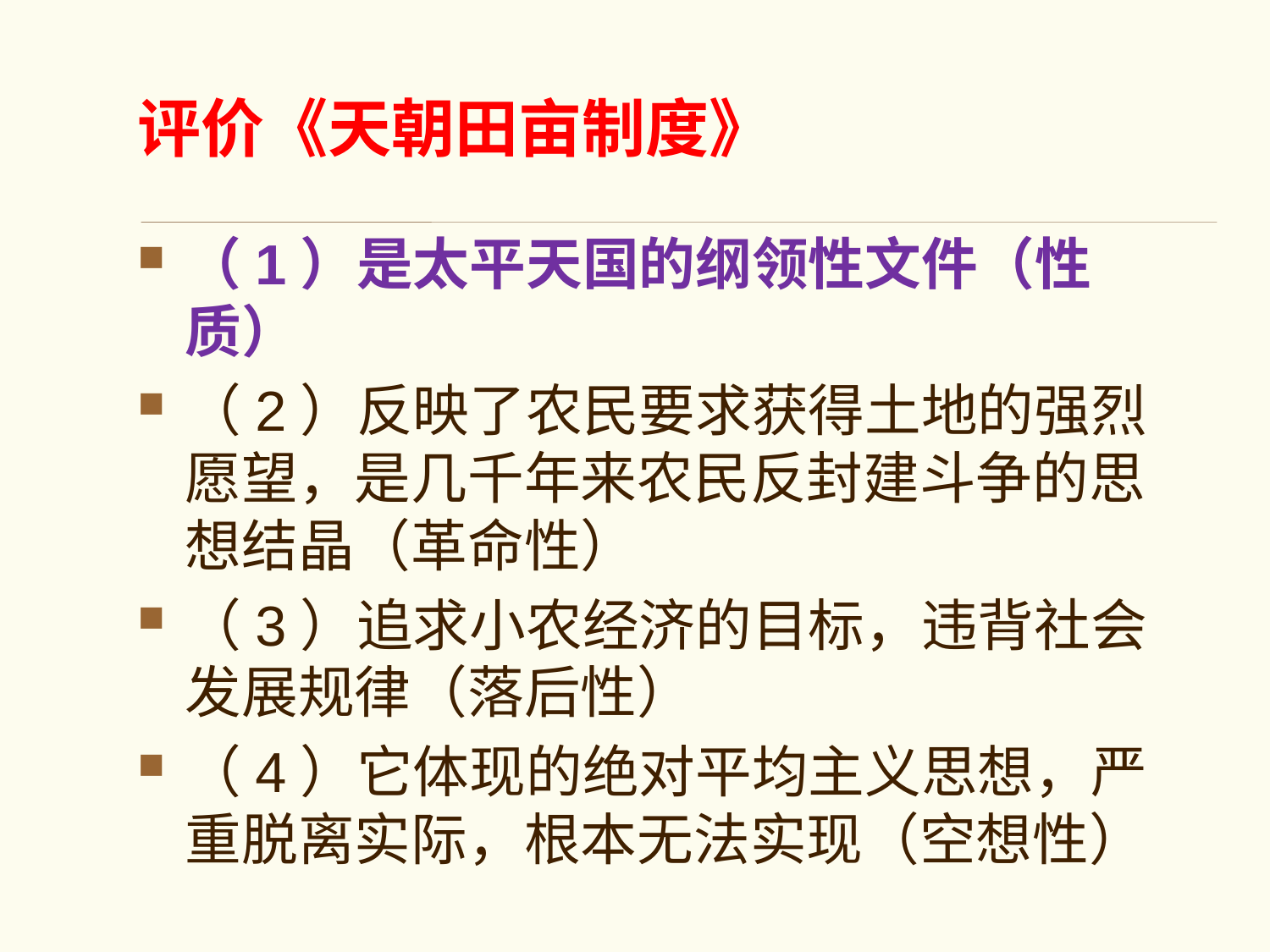

# 评价《天朝田亩制度》
（1）是太平天国的纲领性文件（性质）
（2）反映了农民要求获得土地的强烈愿望，是几千年来农民反封建斗争的思想结晶（革命性）
（3）追求小农经济的目标，违背社会发展规律（落后性）
（4）它体现的绝对平均主义思想，严重脱离实际，根本无法实现（空想性）